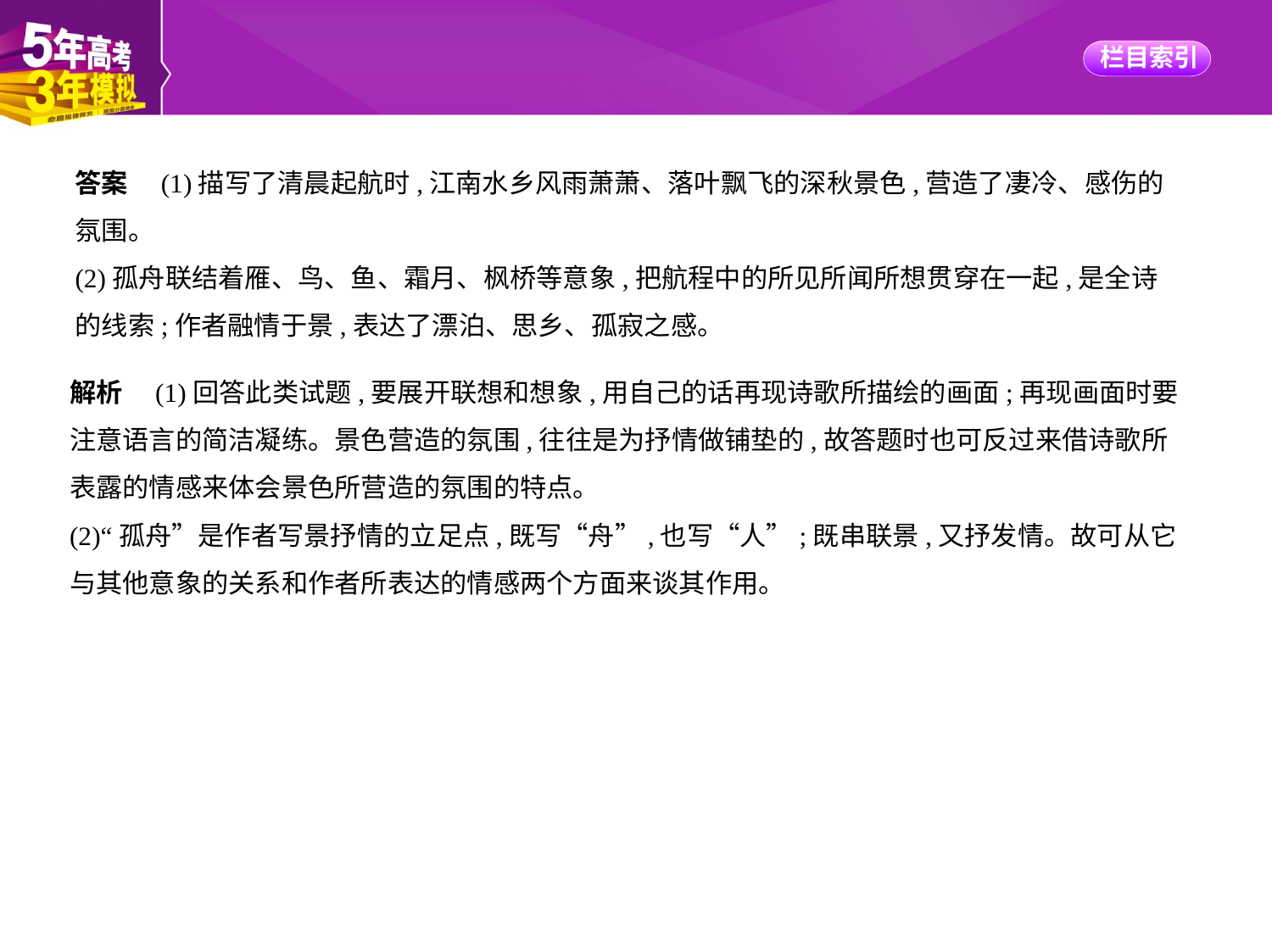

答案　(1)描写了清晨起航时,江南水乡风雨萧萧、落叶飘飞的深秋景色,营造了凄冷、感伤的
氛围。
(2)孤舟联结着雁、鸟、鱼、霜月、枫桥等意象,把航程中的所见所闻所想贯穿在一起,是全诗
的线索;作者融情于景,表达了漂泊、思乡、孤寂之感。
解析　(1)回答此类试题,要展开联想和想象,用自己的话再现诗歌所描绘的画面;再现画面时要
注意语言的简洁凝练。景色营造的氛围,往往是为抒情做铺垫的,故答题时也可反过来借诗歌所
表露的情感来体会景色所营造的氛围的特点。
(2)“孤舟”是作者写景抒情的立足点,既写“舟”,也写“人”;既串联景,又抒发情。故可从它
与其他意象的关系和作者所表达的情感两个方面来谈其作用。